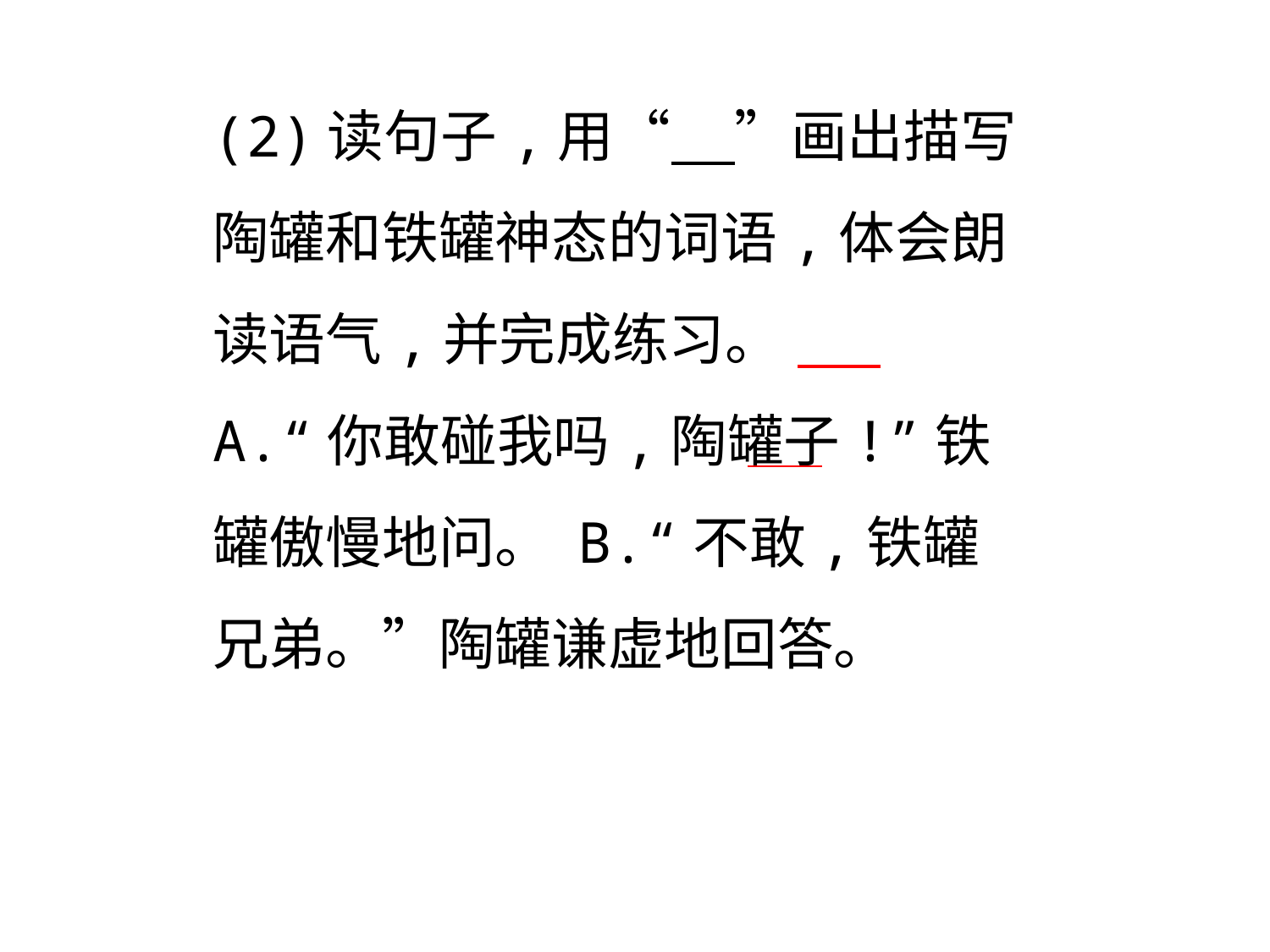

(2)读句子,用“     ”画出描写陶罐和铁罐神态的词语,体会朗读语气,并完成练习。
A.“你敢碰我吗,陶罐子!”铁罐傲慢地问。 B.“不敢,铁罐兄弟。”陶罐谦虚地回答。